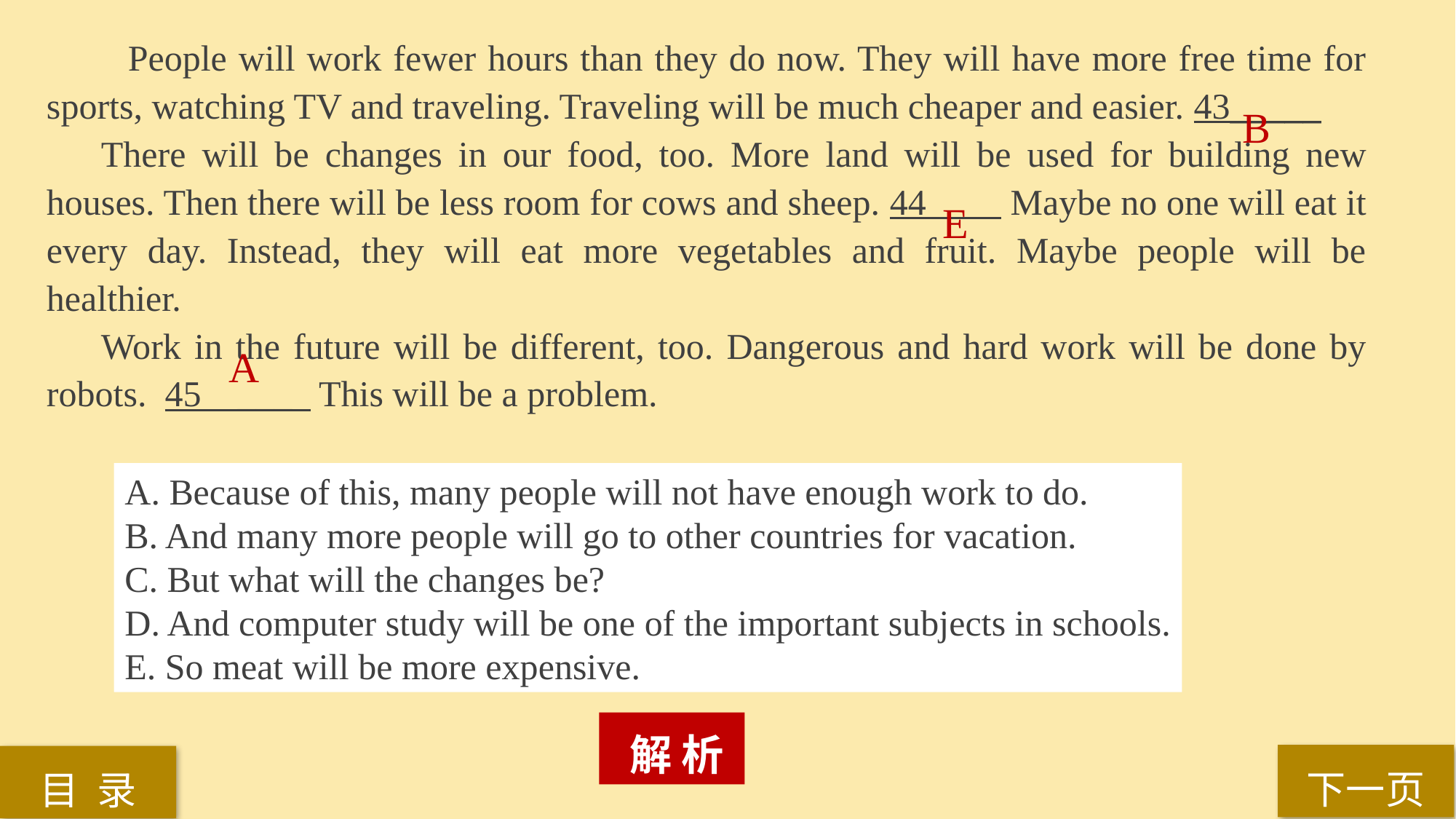

People will work fewer hours than they do now. They will have more free time for sports, watching TV and traveling. Traveling will be much cheaper and easier. 43_____
There will be changes in our food, too. More land will be used for building new houses. Then there will be less room for cows and sheep. 44         Maybe no one will eat it every day. Instead, they will eat more vegetables and fruit. Maybe people will be healthier.
Work in the future will be different, too. Dangerous and hard work will be done by robots.  45    ___   This will be a problem.
B
E
A
A. Because of this, many people will not have enough work to do.
B. And many more people will go to other countries for vacation.
C. But what will the changes be?
D. And computer study will be one of the important subjects in schools.
E. So meat will be more expensive.
 解 析